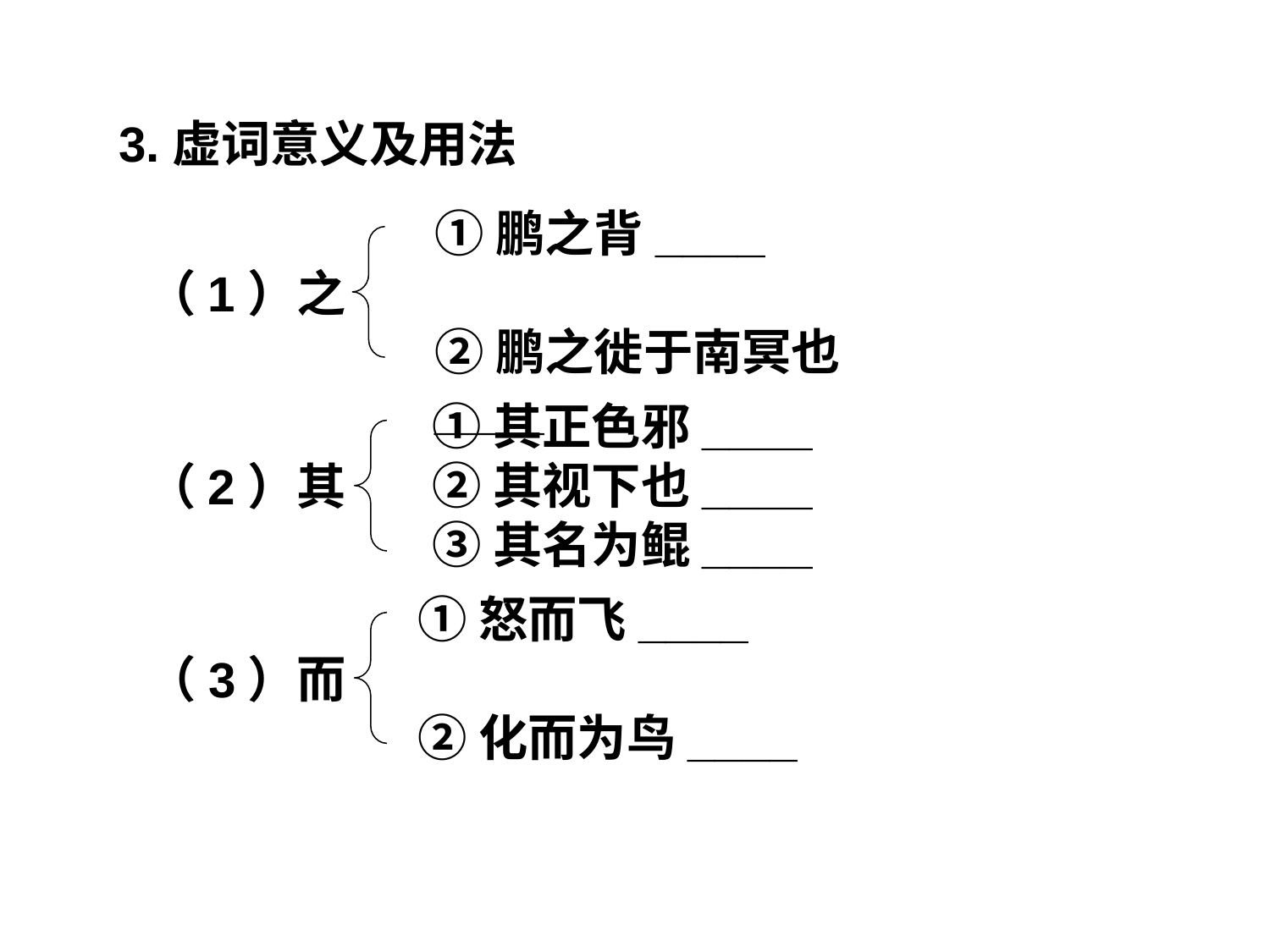

3.虚词意义及用法
①鹏之背____

②鹏之徙于南冥也____

（1）之
①其正色邪____
②其视下也____
③其名为鲲____

（2）其
①怒而飞____

②化而为鸟____

（3）而